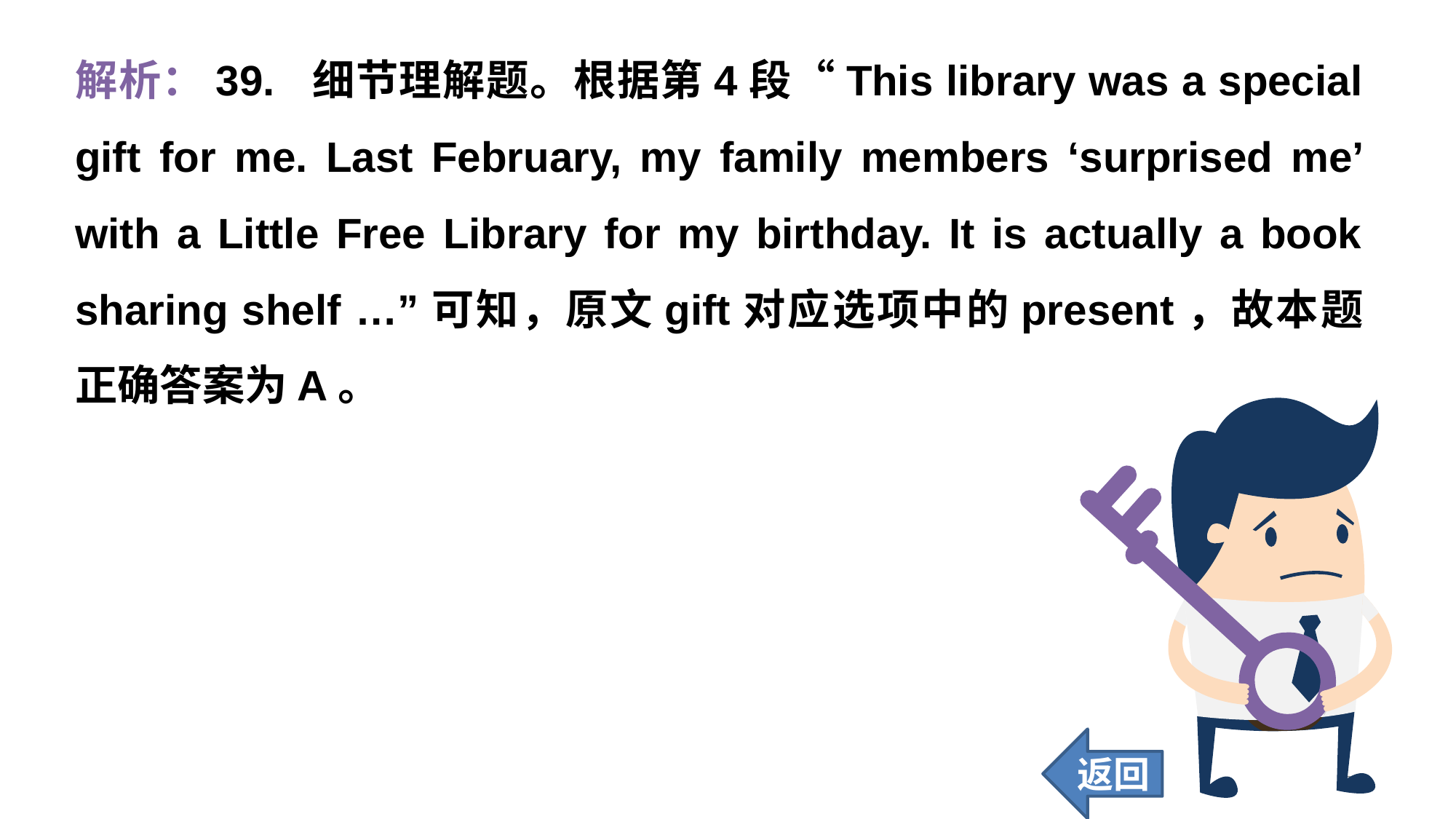

解析：39.  细节理解题。根据第4段“This library was a special gift for me. Last February, my family members ‘surprised me’ with a Little Free Library for my birthday. It is actually a book sharing shelf …”可知，原文gift对应选项中的present，故本题正确答案为A。

返回
352